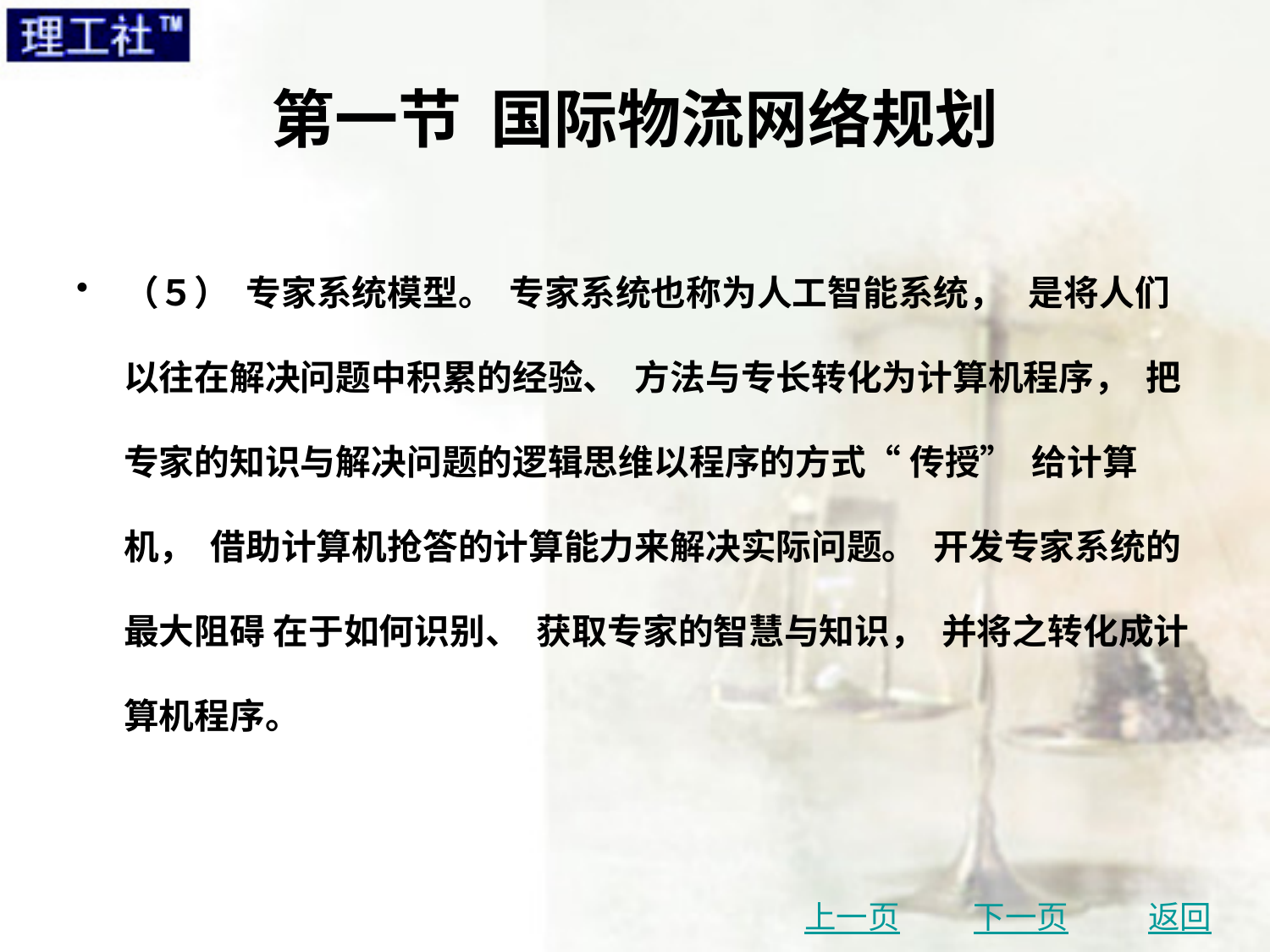

# 第一节  国际物流网络规划
（５）  专家系统模型。  专家系统也称为人工智能系统，   是将人们以往在解决问题中积累的经验、  方法与专长转化为计算机程序，  把专家的知识与解决问题的逻辑思维以程序的方式“ 传授”  给计算机，  借助计算机抢答的计算能力来解决实际问题。  开发专家系统的最大阻碍 在于如何识别、  获取专家的智慧与知识，  并将之转化成计算机程序。
上一页
下一页
返回